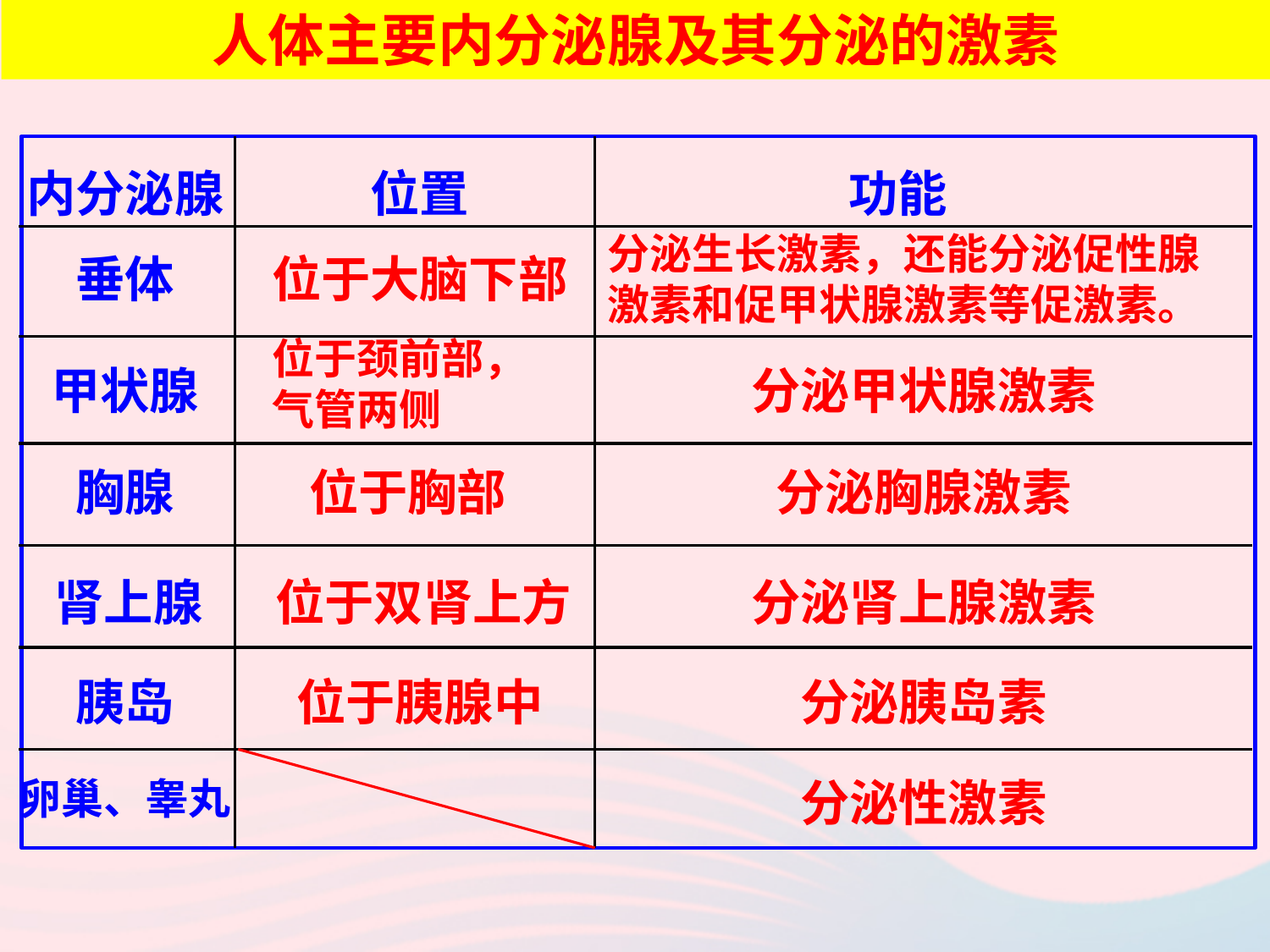

人体主要内分泌腺及其分泌的激素

内分泌腺
位置
功能
分泌生长激素，还能分泌促性腺激素和促甲状腺激素等促激素。
垂体
位于大脑下部
位于颈前部，气管两侧
甲状腺
分泌甲状腺激素
胸腺
位于胸部
分泌胸腺激素
肾上腺
位于双肾上方
分泌肾上腺激素
胰岛
位于胰腺中
分泌胰岛素
卵巢、睾丸
分泌性激素